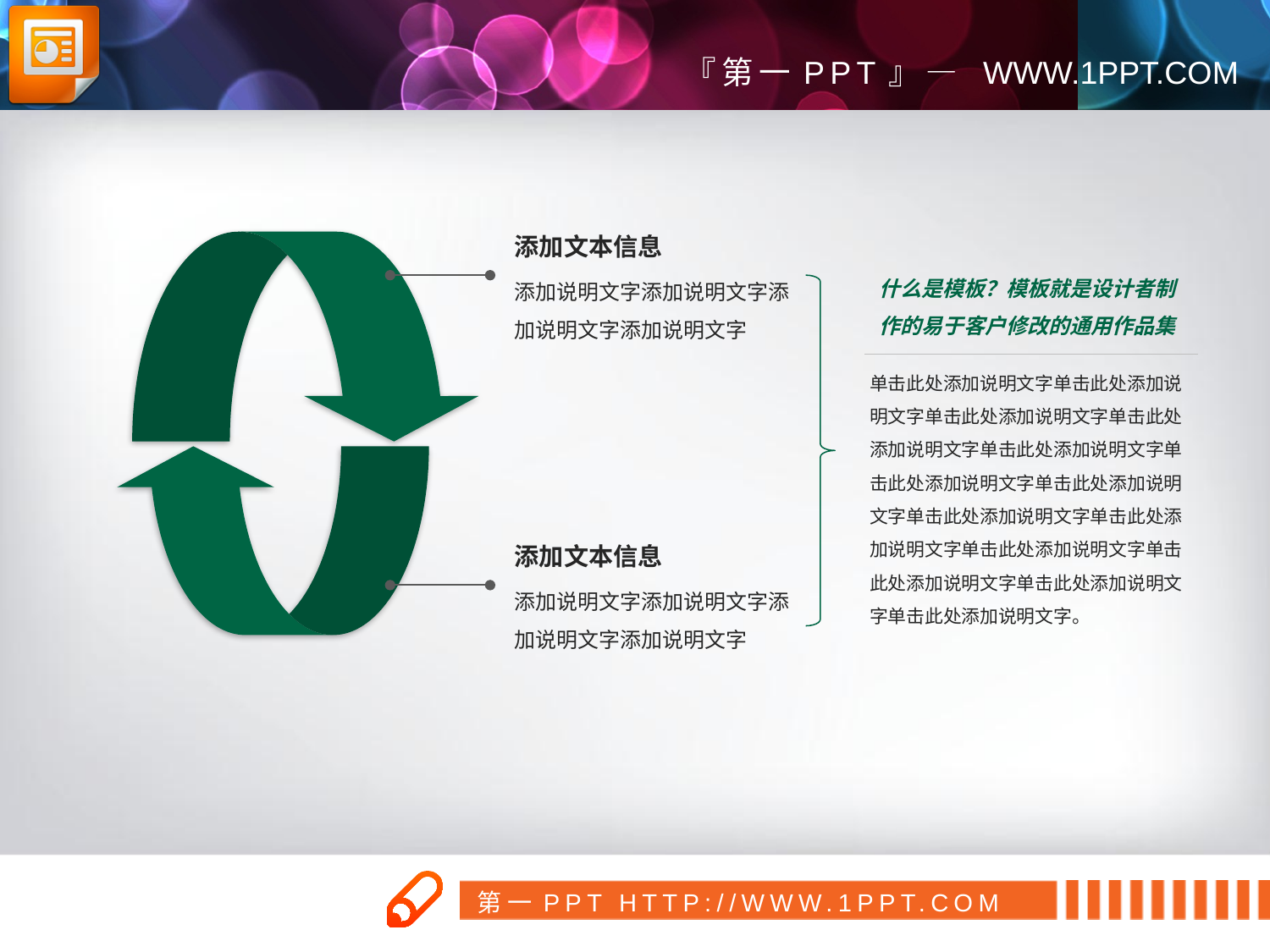

添加文本信息
添加说明文字添加说明文字添加说明文字添加说明文字

什么是模板？模板就是设计者制作的易于客户修改的通用作品集

单击此处添加说明文字单击此处添加说明文字单击此处添加说明文字单击此处添加说明文字单击此处添加说明文字单击此处添加说明文字单击此处添加说明文字单击此处添加说明文字单击此处添加说明文字单击此处添加说明文字单击此处添加说明文字单击此处添加说明文字单击此处添加说明文字。

添加文本信息
添加说明文字添加说明文字添加说明文字添加说明文字